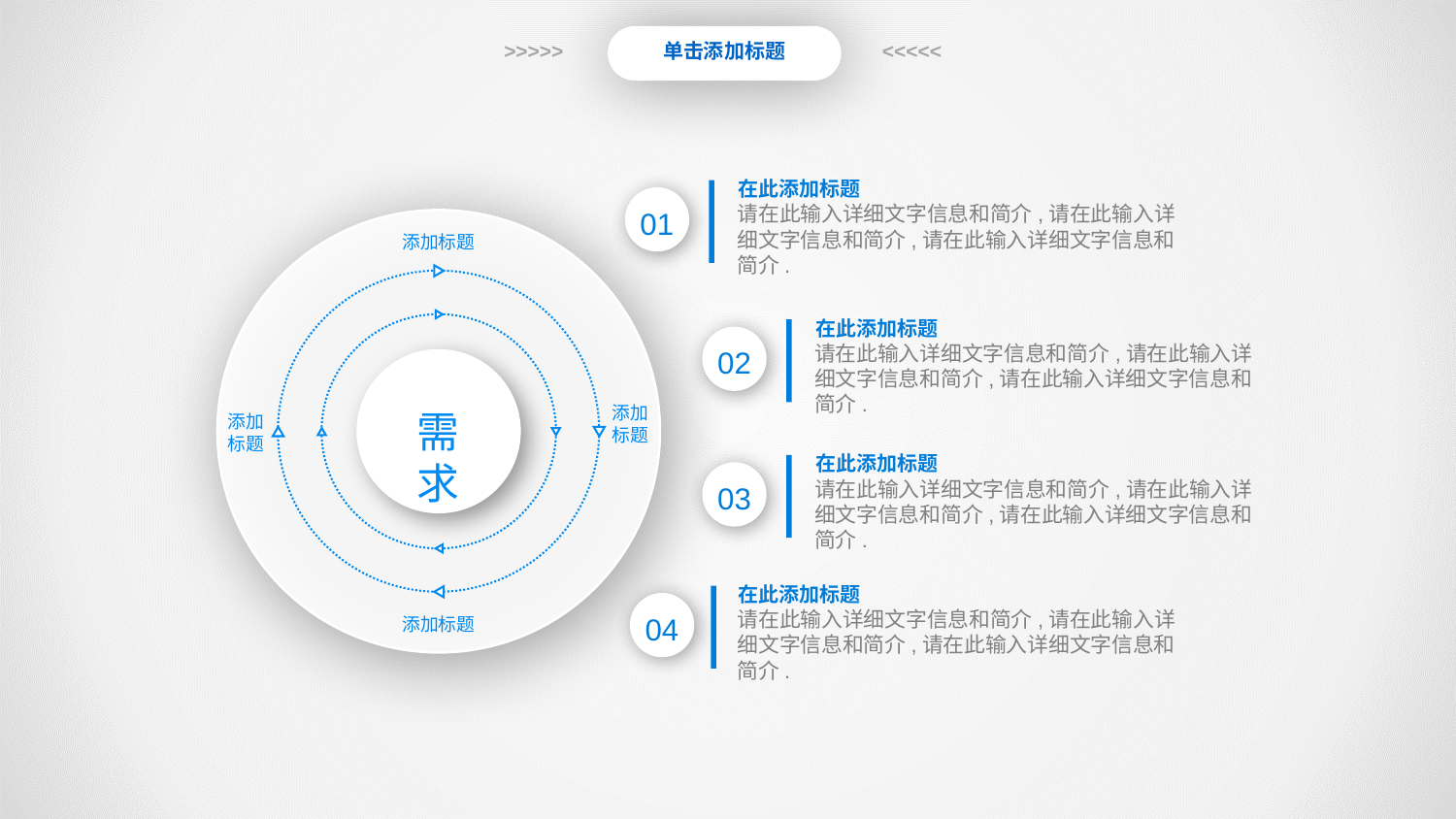

单击添加标题
>>>>>
<<<<<
在此添加标题
请在此输入详细文字信息和简介,请在此输入详细文字信息和简介,请在此输入详细文字信息和简介.

01

添加标题

在此添加标题
请在此输入详细文字信息和简介,请在此输入详细文字信息和简介,请在此输入详细文字信息和简介.

02

添加
标题
需求
添加
标题
在此添加标题
请在此输入详细文字信息和简介,请在此输入详细文字信息和简介,请在此输入详细文字信息和简介.

03
在此添加标题
请在此输入详细文字信息和简介,请在此输入详细文字信息和简介,请在此输入详细文字信息和简介.

04
添加标题